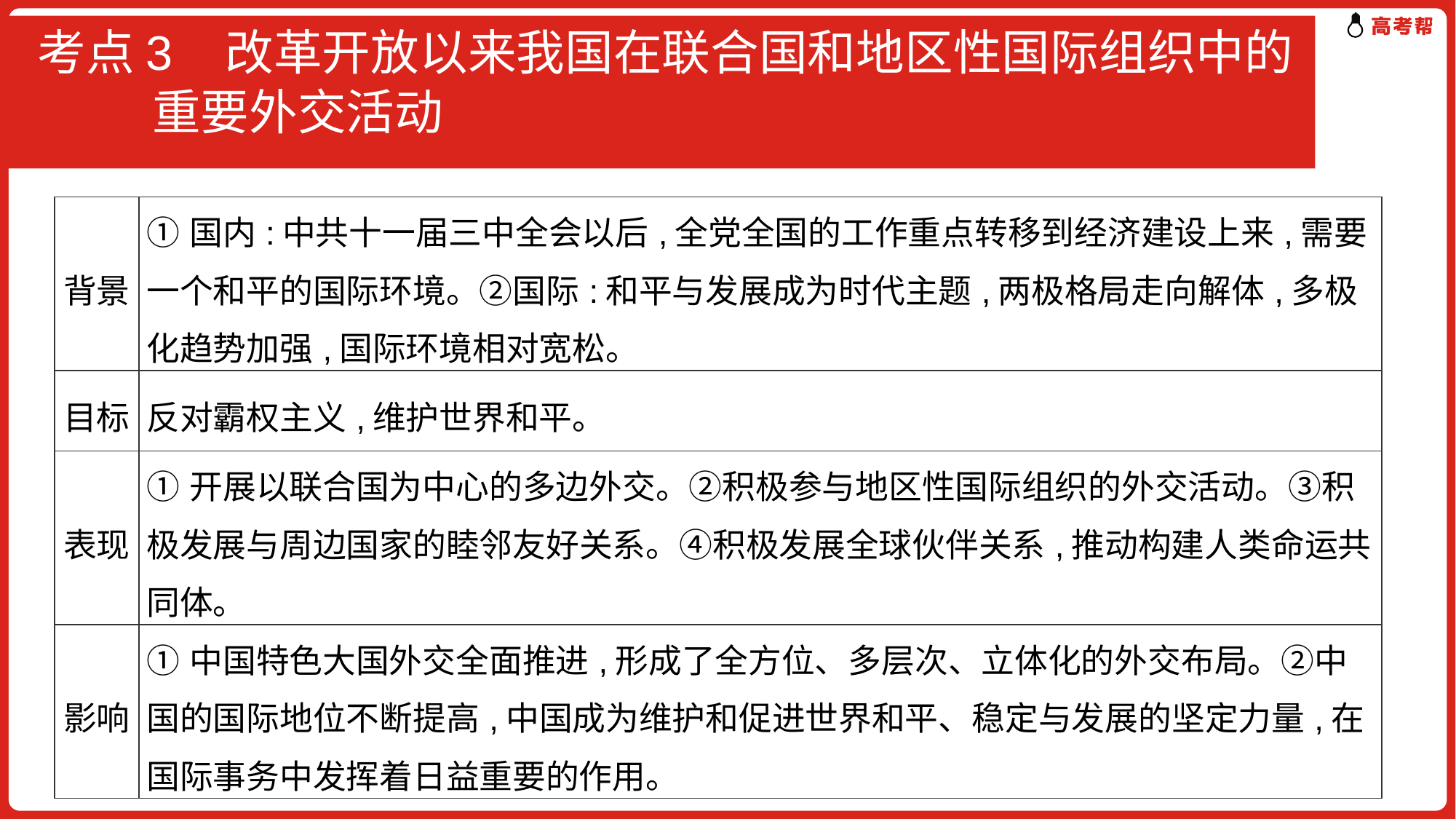

# 考点3   改革开放以来我国在联合国和地区性国际组织中的 重要外交活动
| 背景 | ①国内:中共十一届三中全会以后,全党全国的工作重点转移到经济建设上来,需要一个和平的国际环境。②国际:和平与发展成为时代主题,两极格局走向解体,多极化趋势加强,国际环境相对宽松。 |
| --- | --- |
| 目标 | 反对霸权主义,维护世界和平。 |
| 表现 | ①开展以联合国为中心的多边外交。②积极参与地区性国际组织的外交活动。③积极发展与周边国家的睦邻友好关系。④积极发展全球伙伴关系,推动构建人类命运共同体。 |
| 影响 | ①中国特色大国外交全面推进,形成了全方位、多层次、立体化的外交布局。②中国的国际地位不断提高,中国成为维护和促进世界和平、稳定与发展的坚定力量,在国际事务中发挥着日益重要的作用。 |